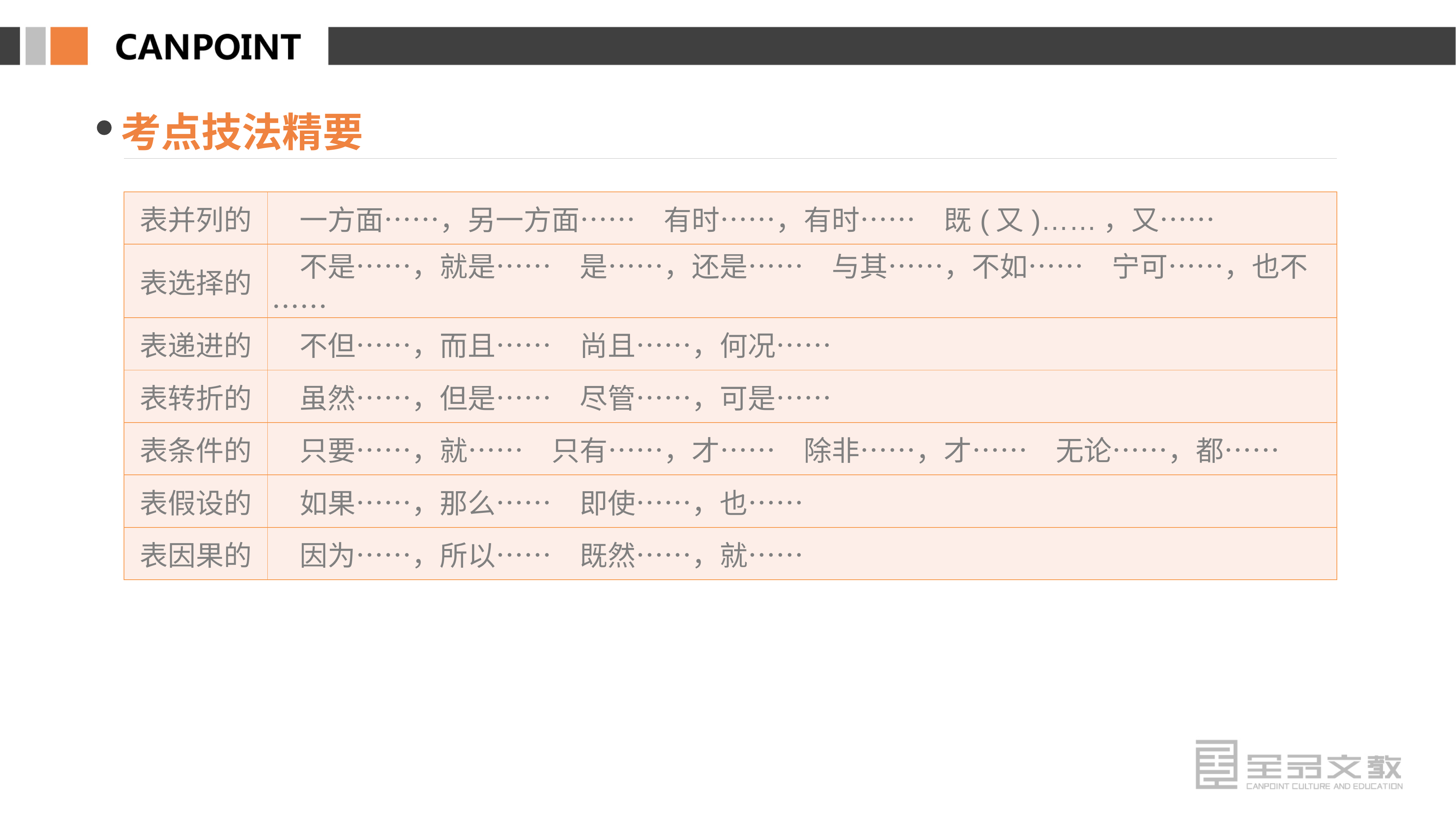

考点技法精要

| 表并列的 | 一方面……，另一方面……　有时……，有时……　既(又)……，又…… |
| --- | --- |
| 表选择的 | 不是……，就是……　是……，还是……　与其……，不如……　宁可……，也不…… |
| 表递进的 | 不但……，而且……　尚且……，何况…… |
| 表转折的 | 虽然……，但是……　尽管……，可是…… |
| 表条件的 | 只要……，就……　只有……，才……　除非……，才……　无论……，都…… |
| 表假设的 | 如果……，那么……　即使……，也…… |
| 表因果的 | 因为……，所以……　既然……，就…… |